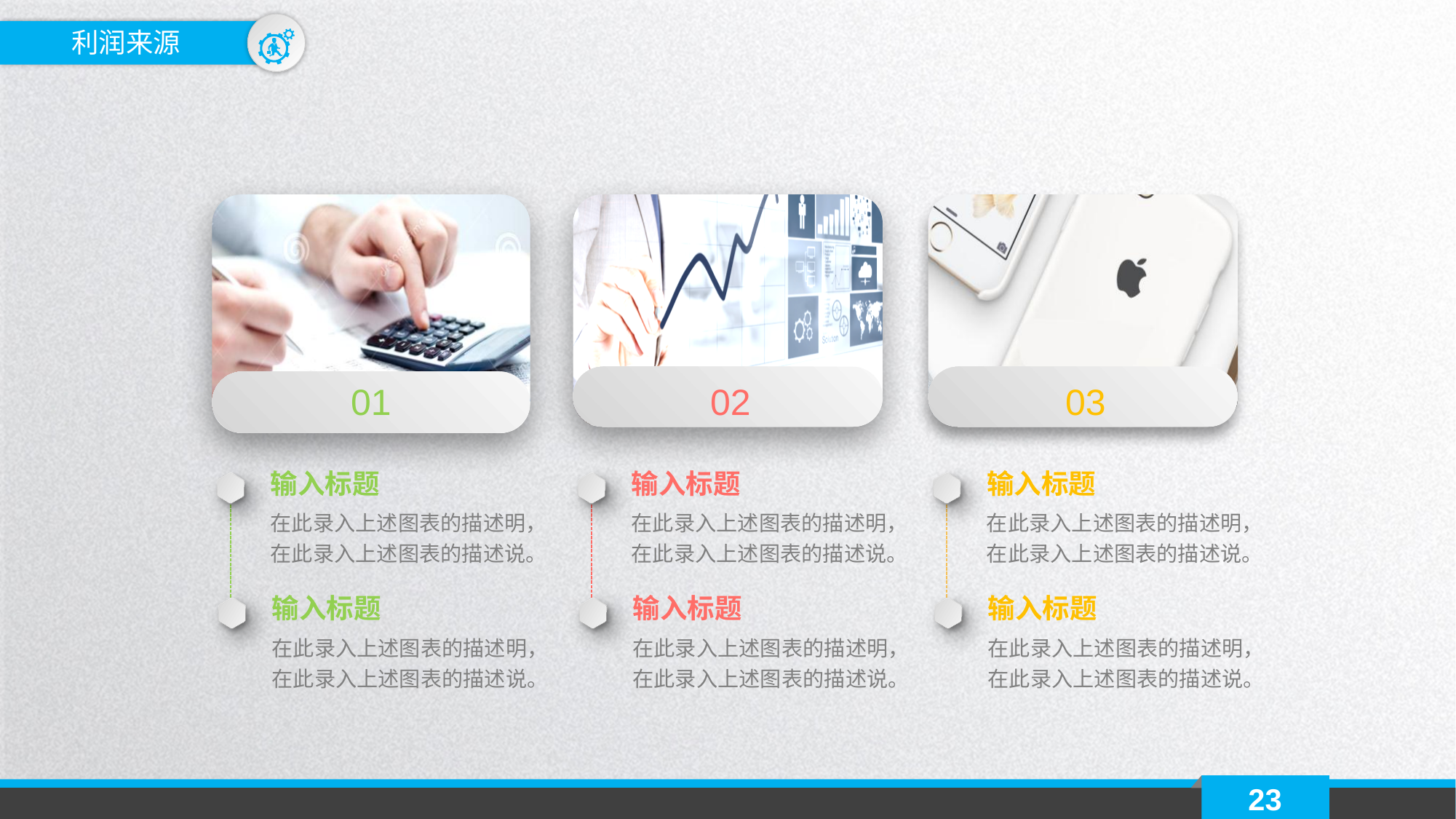

利润来源

01
02
03
输入标题
输入标题
输入标题

在此录入上述图表的描述明，在此录入上述图表的描述说。
在此录入上述图表的描述明，在此录入上述图表的描述说。
在此录入上述图表的描述明，在此录入上述图表的描述说。
输入标题
输入标题
输入标题

在此录入上述图表的描述明，在此录入上述图表的描述说。
在此录入上述图表的描述明，在此录入上述图表的描述说。
在此录入上述图表的描述明，在此录入上述图表的描述说。

23

延时符